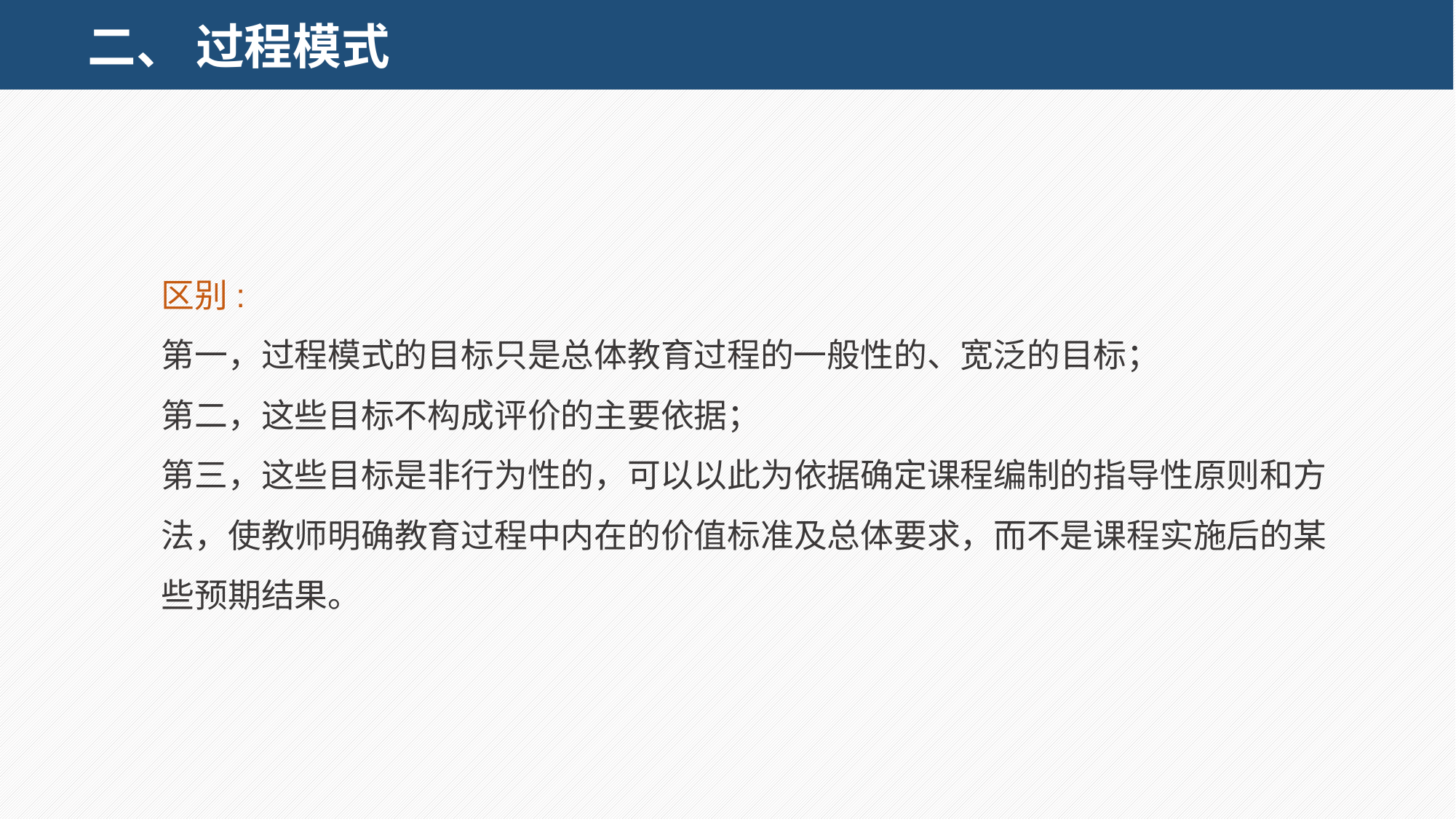

二、 过程模式
区别:
第一，过程模式的目标只是总体教育过程的一般性的、宽泛的目标；
第二，这些目标不构成评价的主要依据；
第三，这些目标是非行为性的，可以以此为依据确定课程编制的指导性原则和方法，使教师明确教育过程中内在的价值标准及总体要求，而不是课程实施后的某些预期结果。